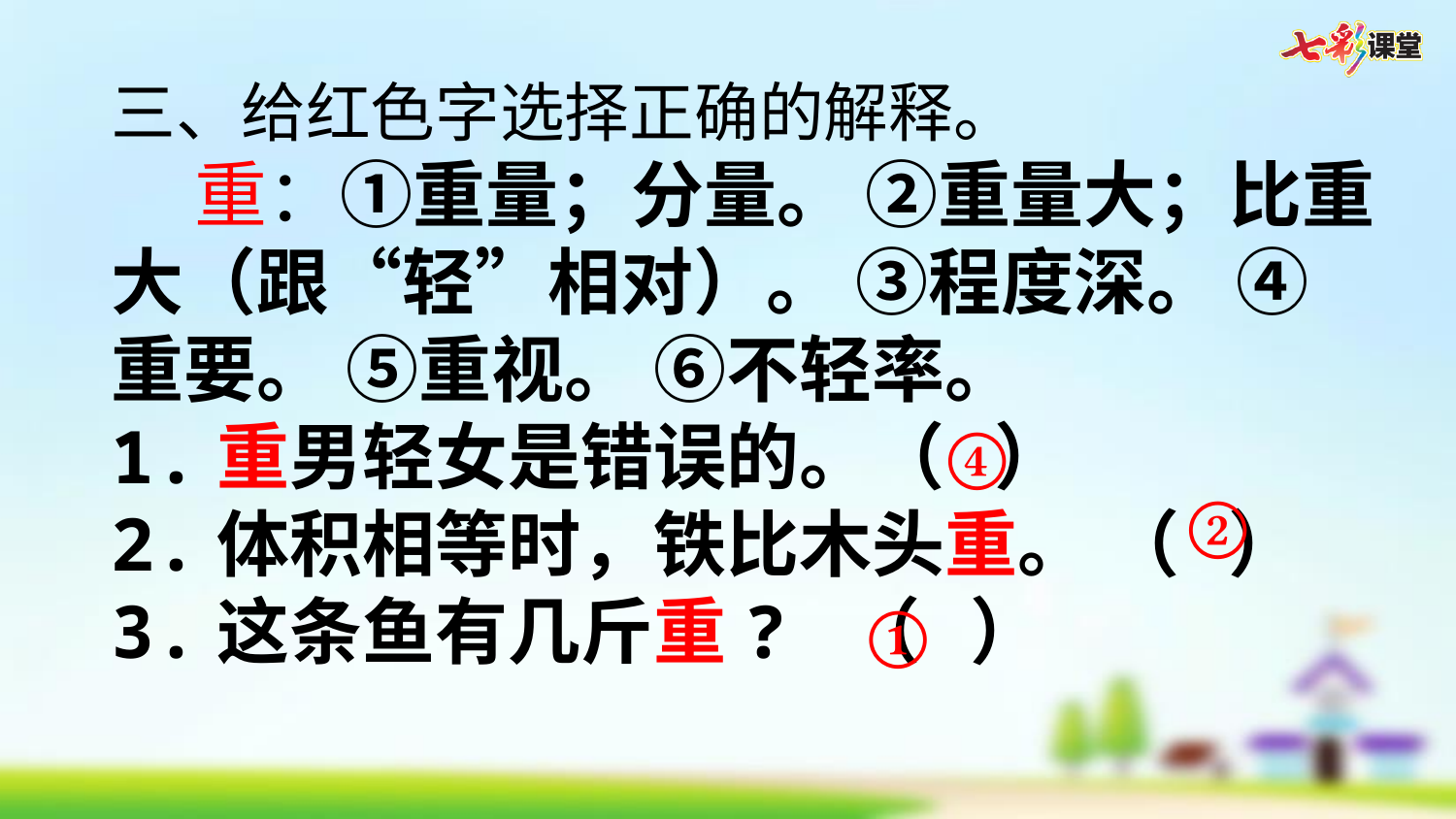

三、给红色字选择正确的解释。
    重：①重量；分量。 ②重量大；比重大（跟“轻”相对）。 ③程度深。 ④重要。 ⑤重视。 ⑥不轻率。
1.重男轻女是错误的。（   ）
2.体积相等时，铁比木头重。 （   ）
3.这条鱼有几斤重? （   ）
④
②
①